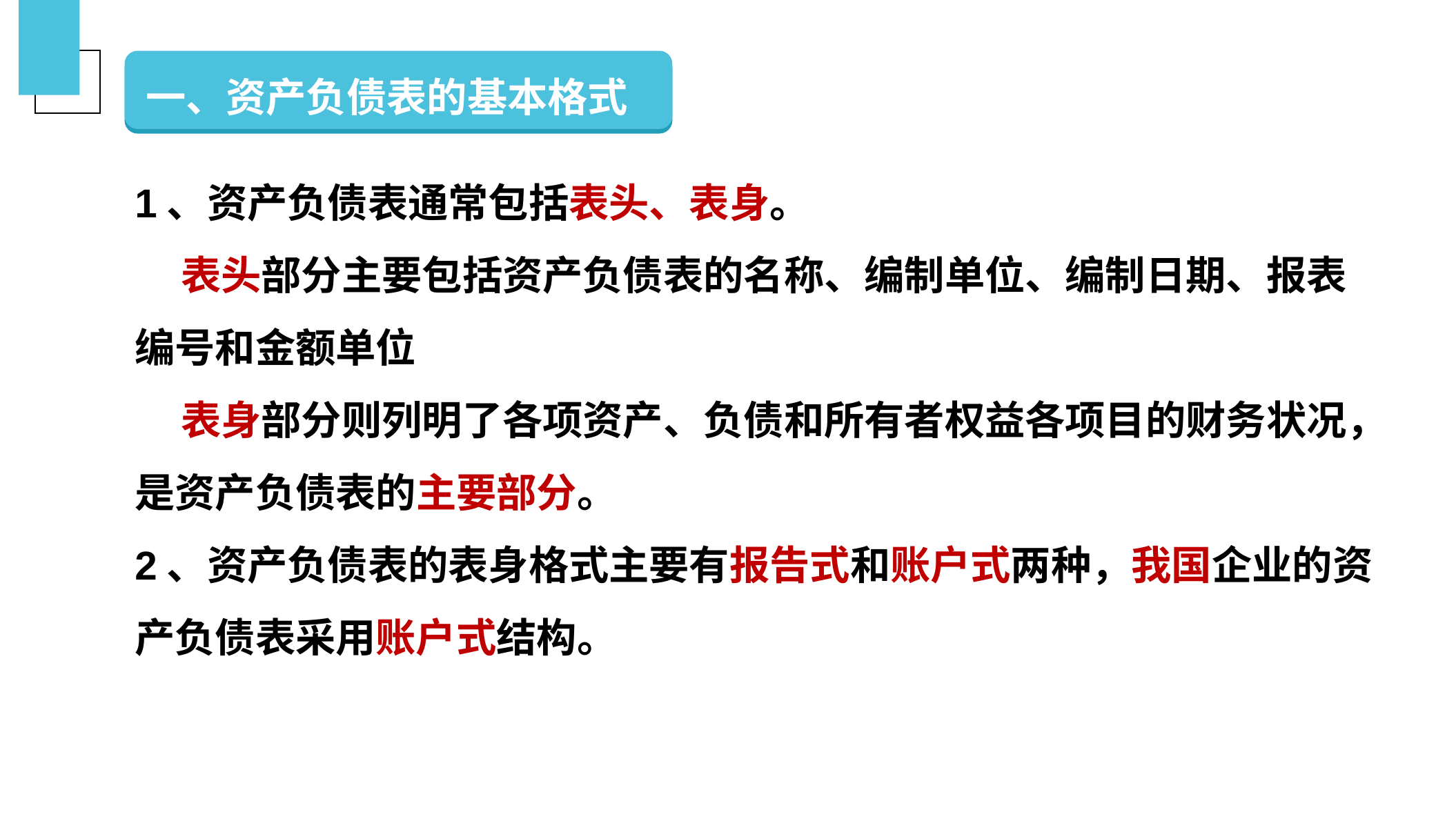

一、资产负债表的基本格式
1、资产负债表通常包括表头、表身。
    表头部分主要包括资产负债表的名称、编制单位、编制日期、报表编号和金额单位
    表身部分则列明了各项资产、负债和所有者权益各项目的财务状况，是资产负债表的主要部分。
2、资产负债表的表身格式主要有报告式和账户式两种，我国企业的资产负债表采用账户式结构。